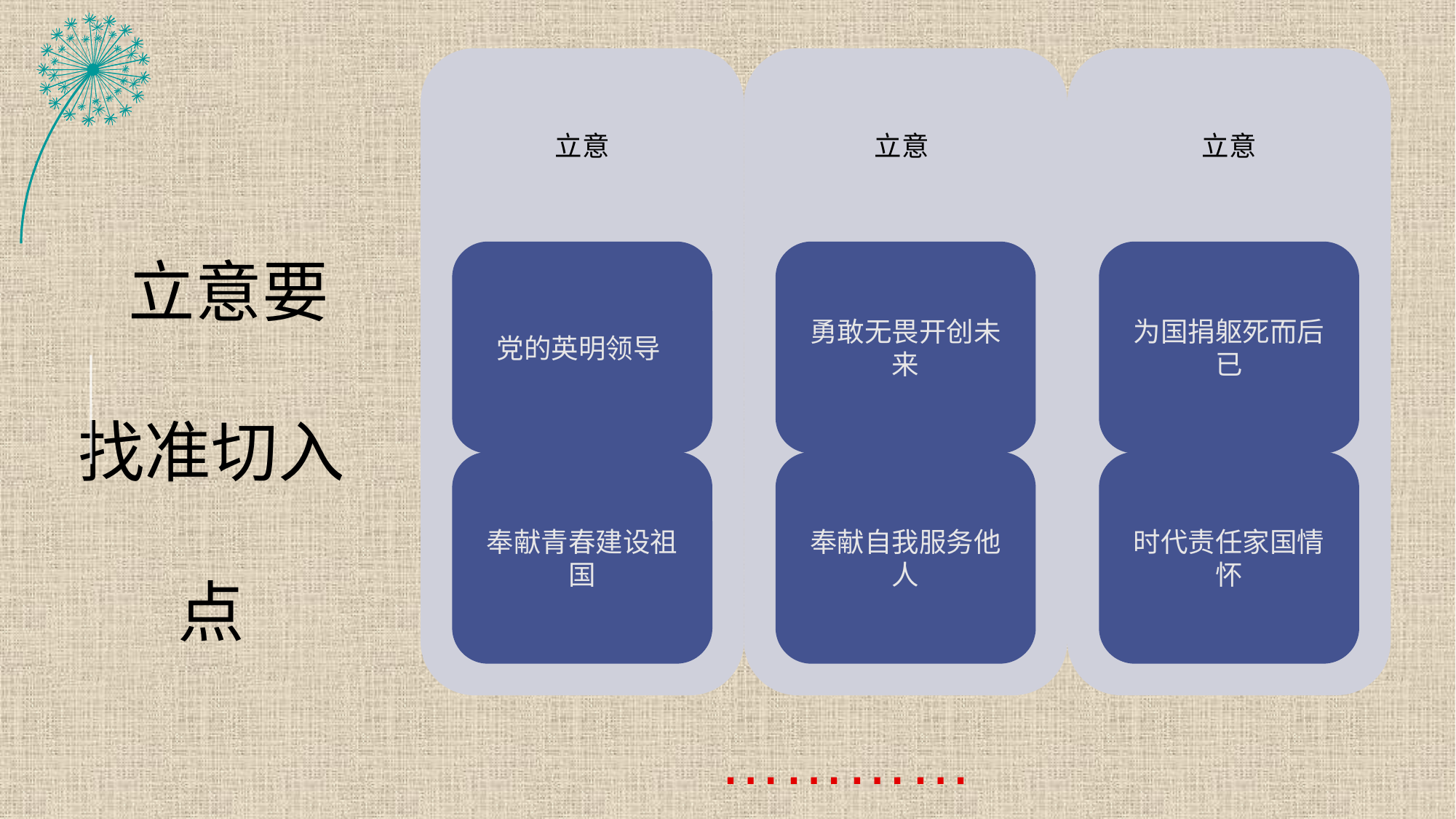

立意
党的英明领导
奉献青春建设祖国
立意
勇敢无畏开创未来
奉献自我服务他人
立意
为国捐躯死而后已
时代责任家国情怀
# 立意要找准切入点
…………
70